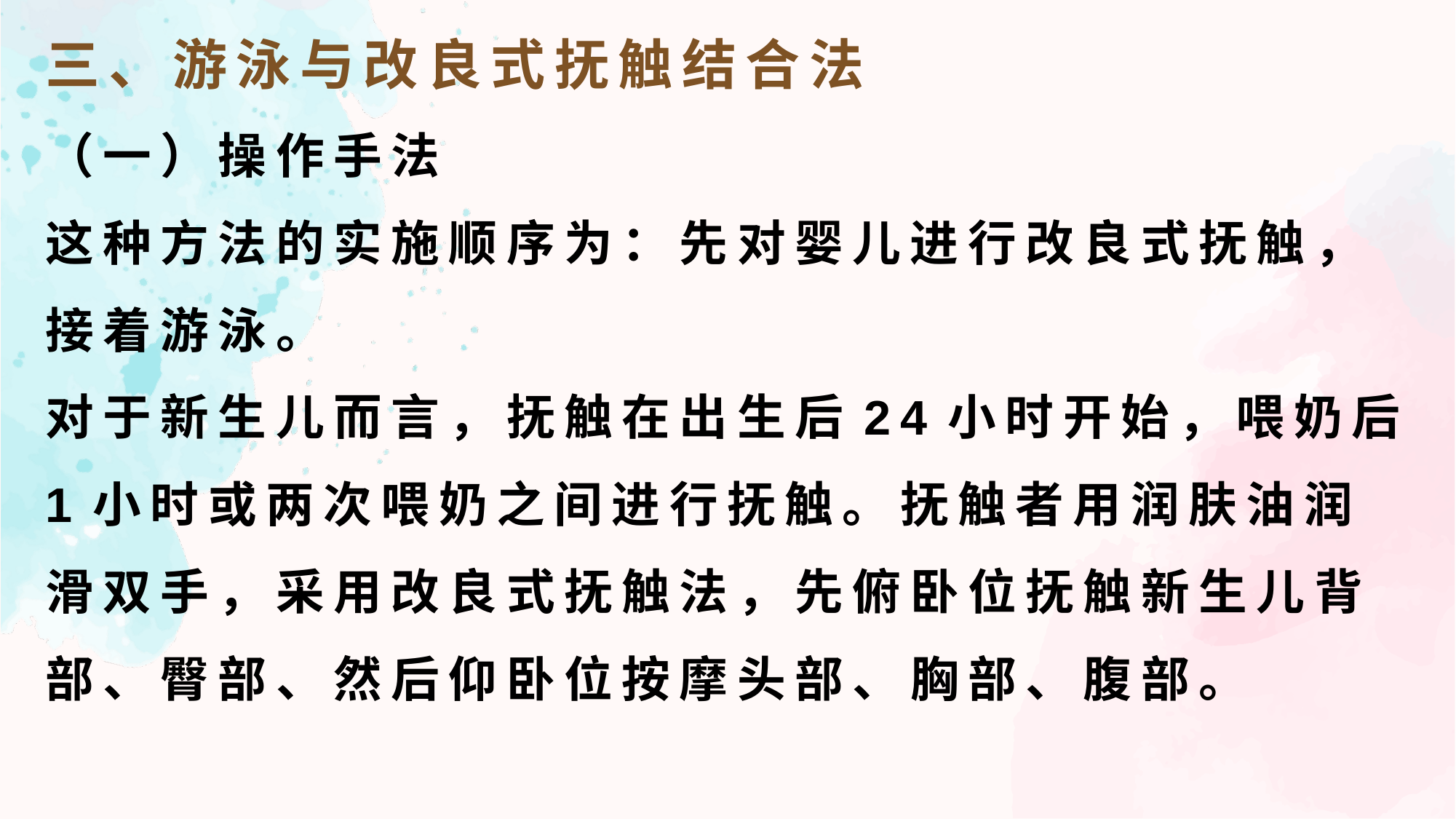

三、游泳与改良式抚触结合法
（一）操作手法
这种方法的实施顺序为：先对婴儿进行改良式抚触，接着游泳。
对于新生儿而言，抚触在出生后24小时开始，喂奶后1小时或两次喂奶之间进行抚触。抚触者用润肤油润滑双手，采用改良式抚触法，先俯卧位抚触新生儿背部、臀部、然后仰卧位按摩头部、胸部、腹部。